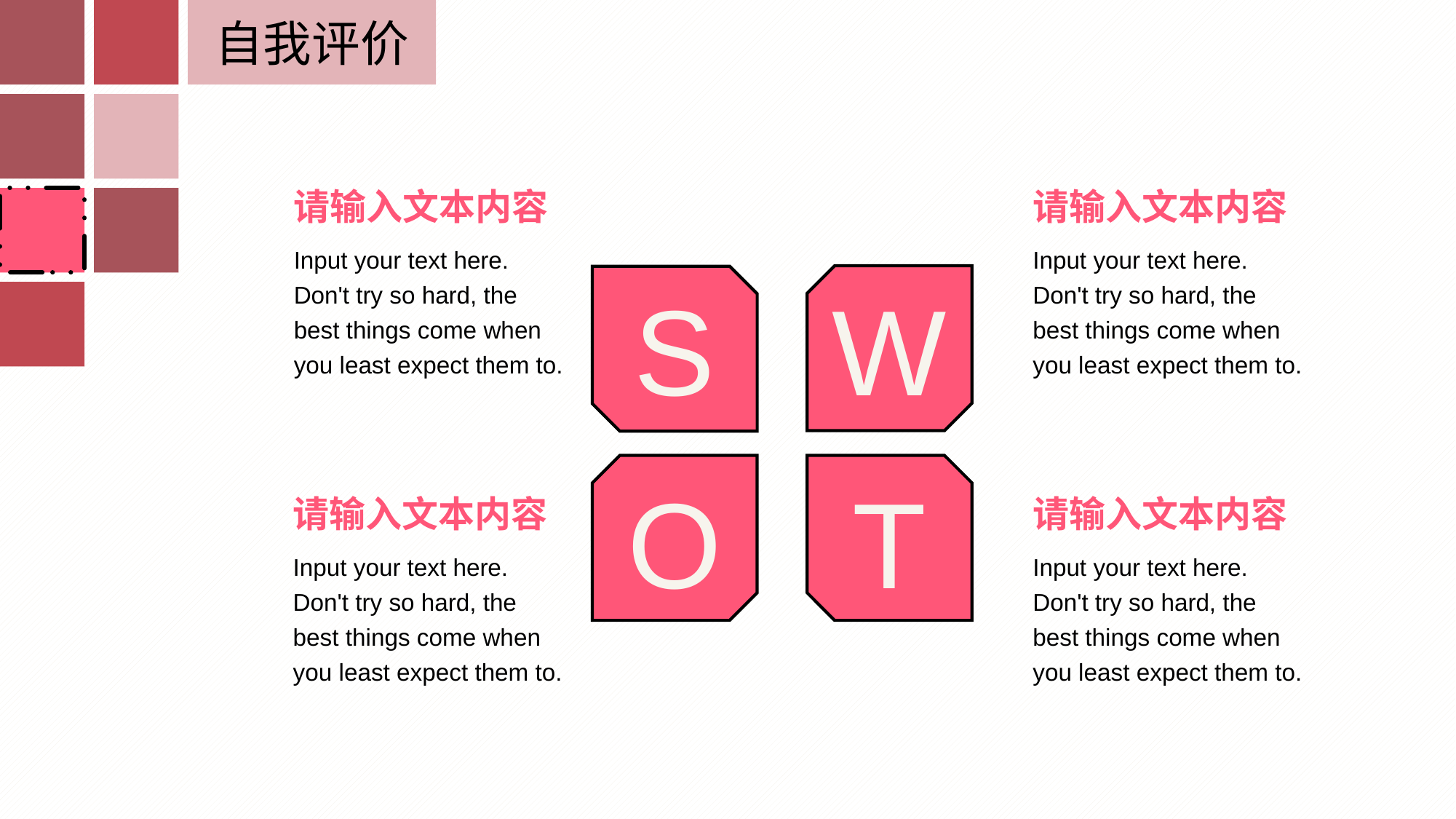

自我评价
请输入文本内容
Input your text here.
Don't try so hard, the best things come when you least expect them to.
请输入文本内容
Input your text here.
Don't try so hard, the best things come when you least expect them to.

W

S

O

T
请输入文本内容
Input your text here.
Don't try so hard, the best things come when you least expect them to.
请输入文本内容
Input your text here.
Don't try so hard, the best things come when you least expect them to.